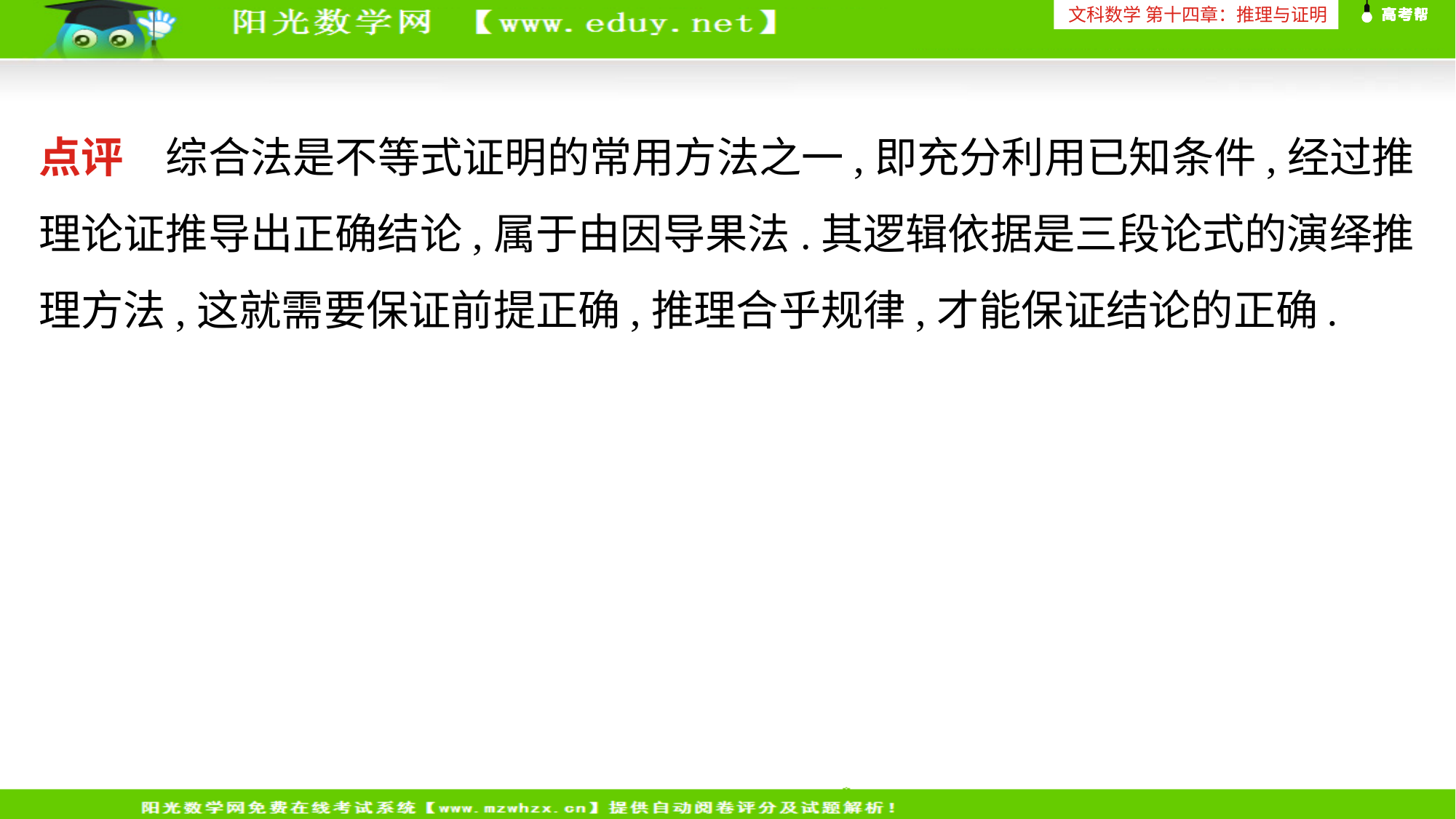

文科数学 第十四章：推理与证明

点评　综合法是不等式证明的常用方法之一,即充分利用已知条件,经过推理论证推导出正确结论,属于由因导果法.其逻辑依据是三段论式的演绎推理方法,这就需要保证前提正确,推理合乎规律,才能保证结论的正确.